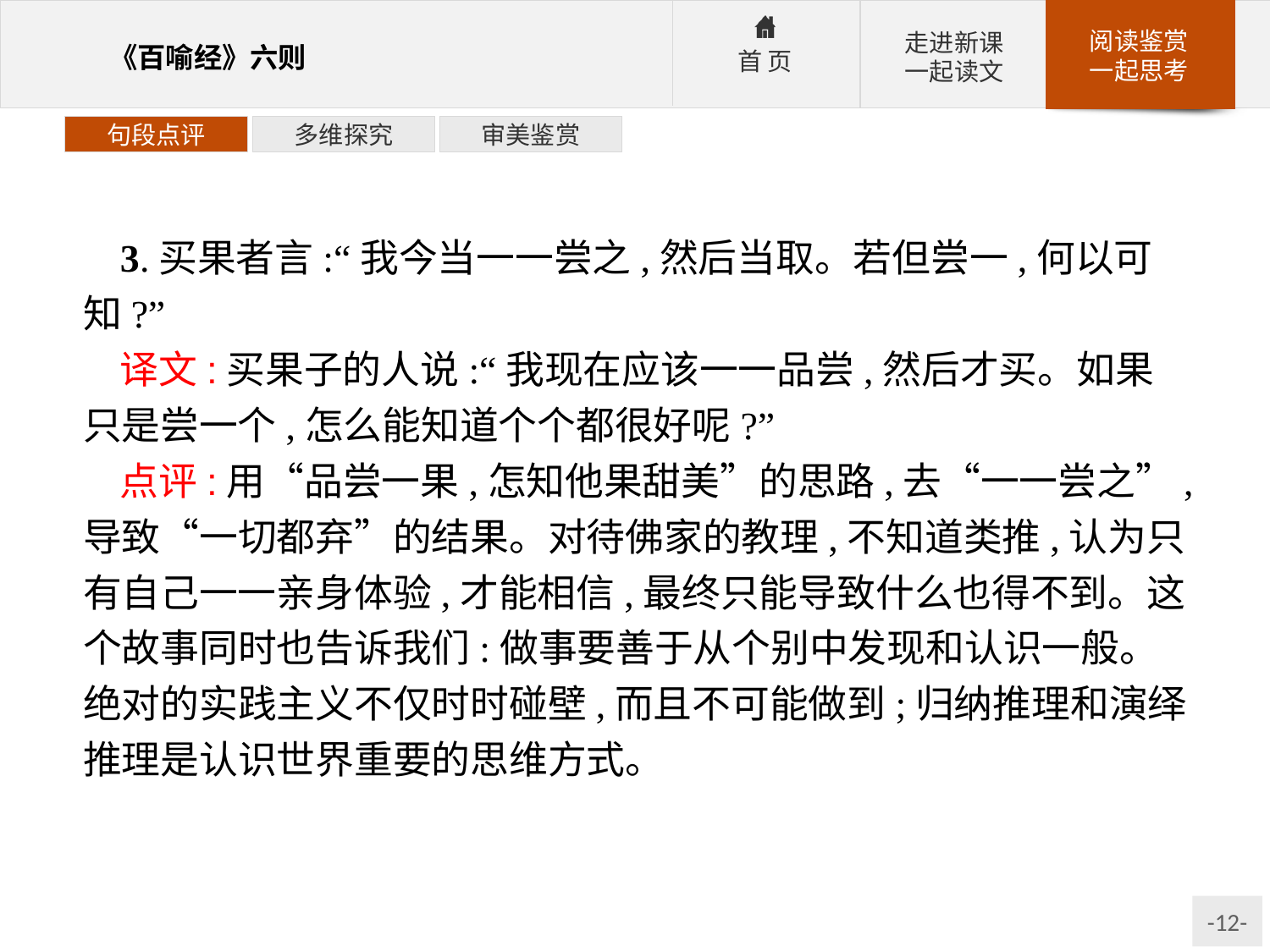

句段点评
多维探究
审美鉴赏
3.买果者言:“我今当一一尝之,然后当取。若但尝一,何以可知?”
译文:买果子的人说:“我现在应该一一品尝,然后才买。如果只是尝一个,怎么能知道个个都很好呢?”
点评:用“品尝一果,怎知他果甜美”的思路,去“一一尝之”,导致“一切都弃”的结果。对待佛家的教理,不知道类推,认为只有自己一一亲身体验,才能相信,最终只能导致什么也得不到。这个故事同时也告诉我们:做事要善于从个别中发现和认识一般。绝对的实践主义不仅时时碰壁,而且不可能做到;归纳推理和演绎推理是认识世界重要的思维方式。